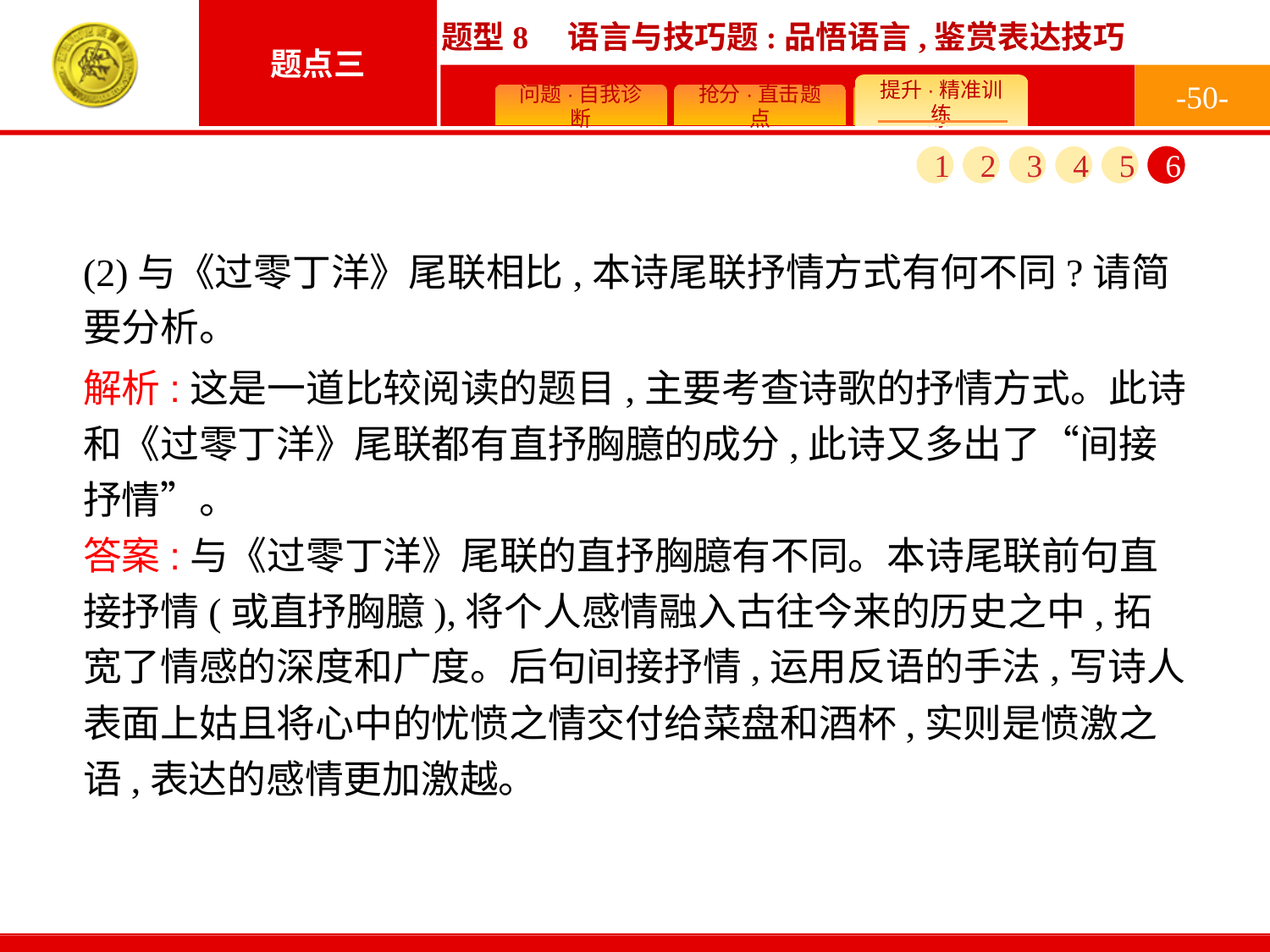

-50-
1
2
3
4
5
6
(2)与《过零丁洋》尾联相比,本诗尾联抒情方式有何不同?请简要分析。
解析:这是一道比较阅读的题目,主要考查诗歌的抒情方式。此诗和《过零丁洋》尾联都有直抒胸臆的成分,此诗又多出了“间接抒情”。
答案:与《过零丁洋》尾联的直抒胸臆有不同。本诗尾联前句直接抒情(或直抒胸臆),将个人感情融入古往今来的历史之中,拓宽了情感的深度和广度。后句间接抒情,运用反语的手法,写诗人表面上姑且将心中的忧愤之情交付给菜盘和酒杯,实则是愤激之语,表达的感情更加激越。